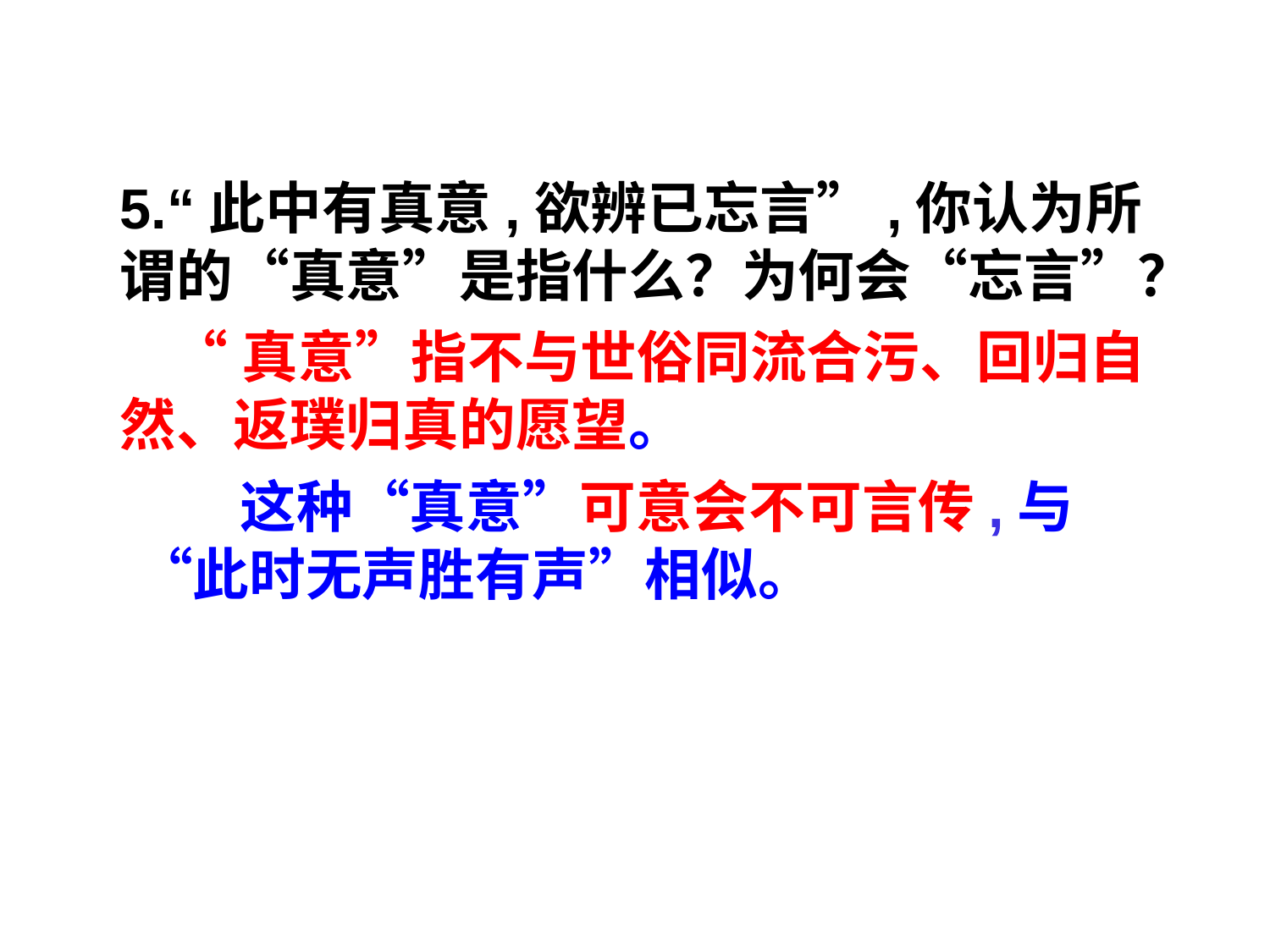

5.“此中有真意,欲辨已忘言”,你认为所谓的“真意”是指什么？为何会“忘言”？
    “真意”指不与世俗同流合污、回归自然、返璞归真的愿望。
       这种“真意”可意会不可言传,与“此时无声胜有声”相似。